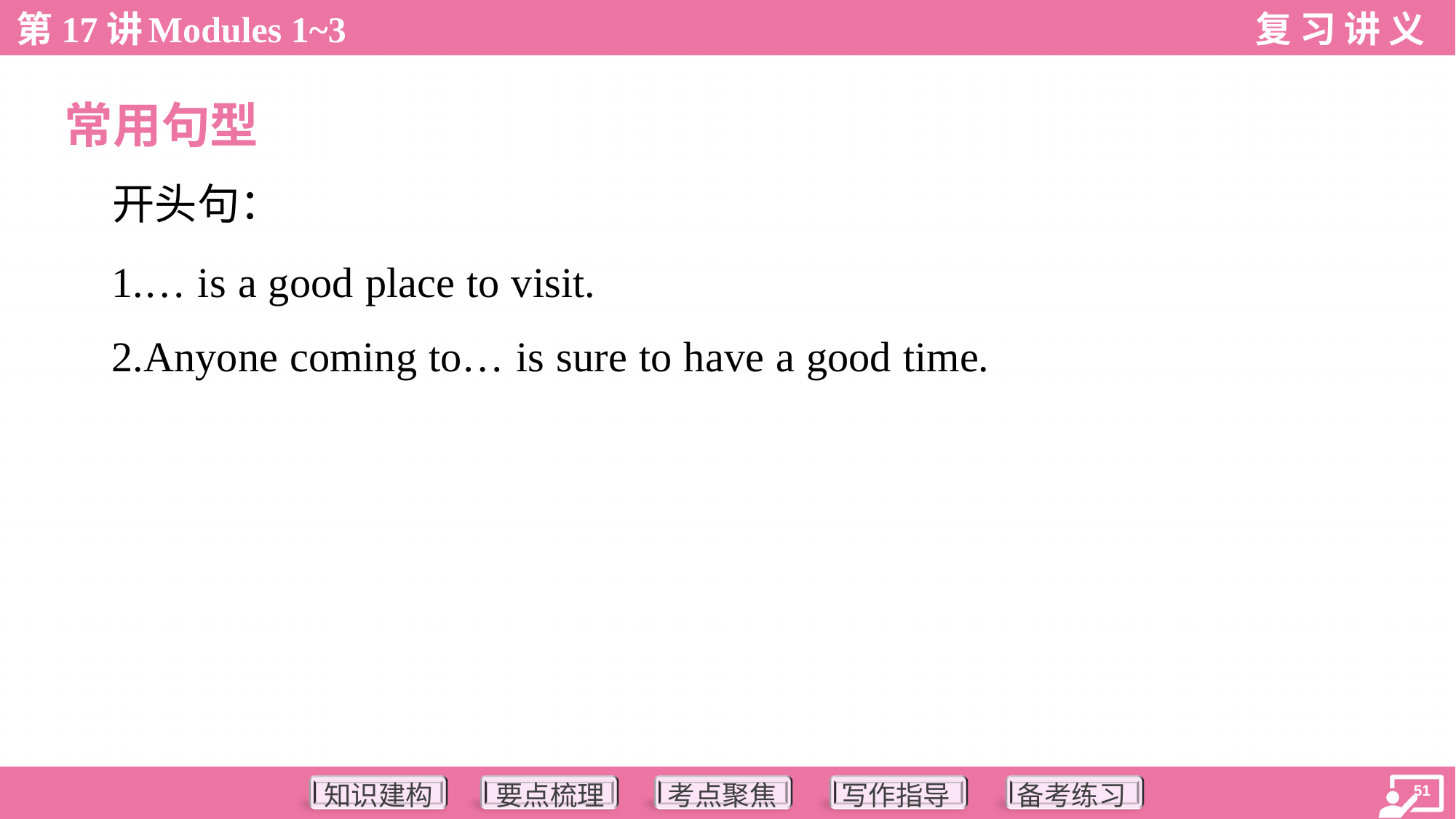

常用句型
    开头句：
    1.… is a good place to visit.
    2.Anyone coming to… is sure to have a good time.